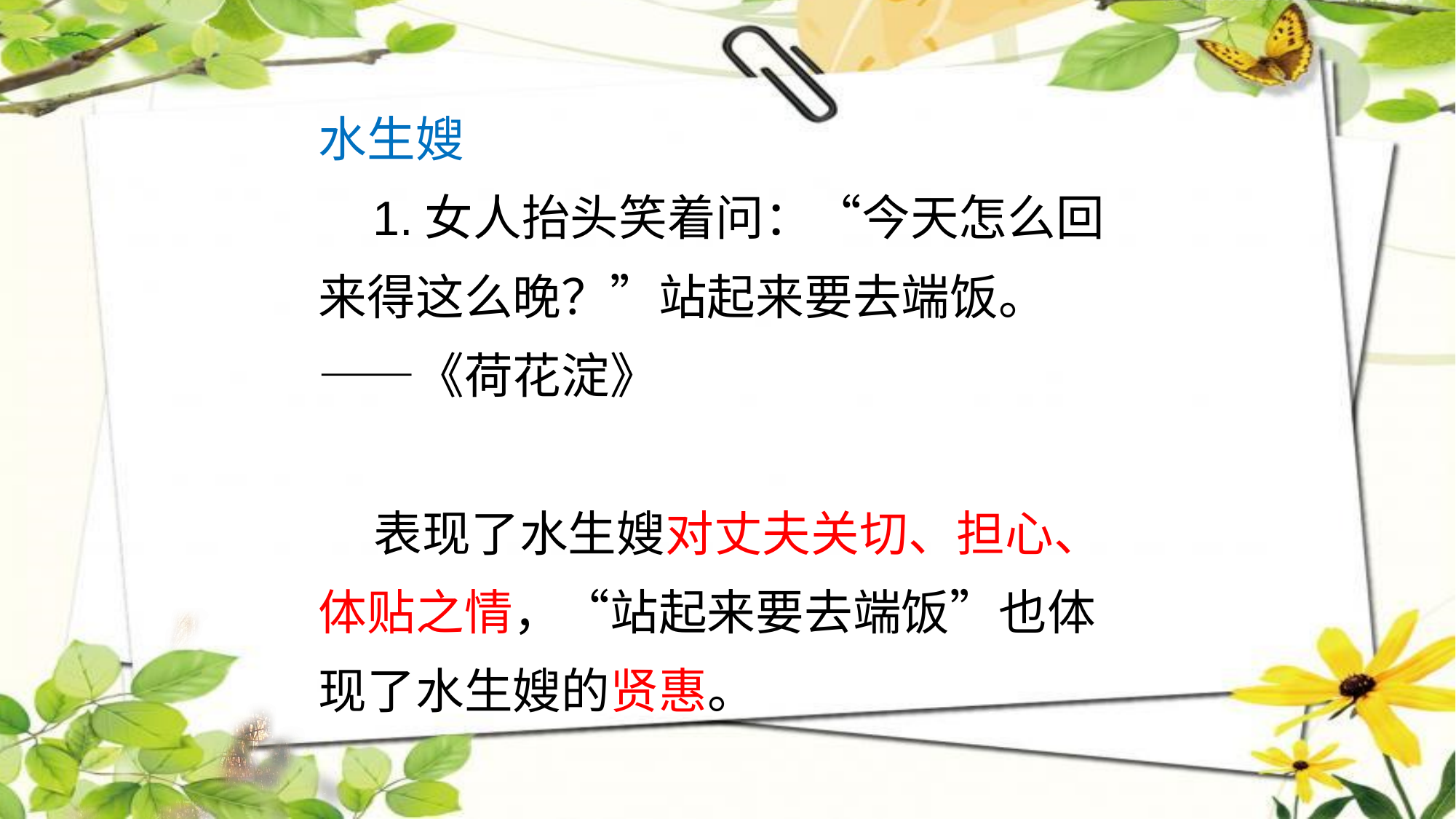

水生嫂
    1.女人抬头笑着问：“今天怎么回来得这么晚？”站起来要去端饭。——《荷花淀》

    表现了水生嫂对丈夫关切、担心、体贴之情，“站起来要去端饭”也体现了水生嫂的贤惠。